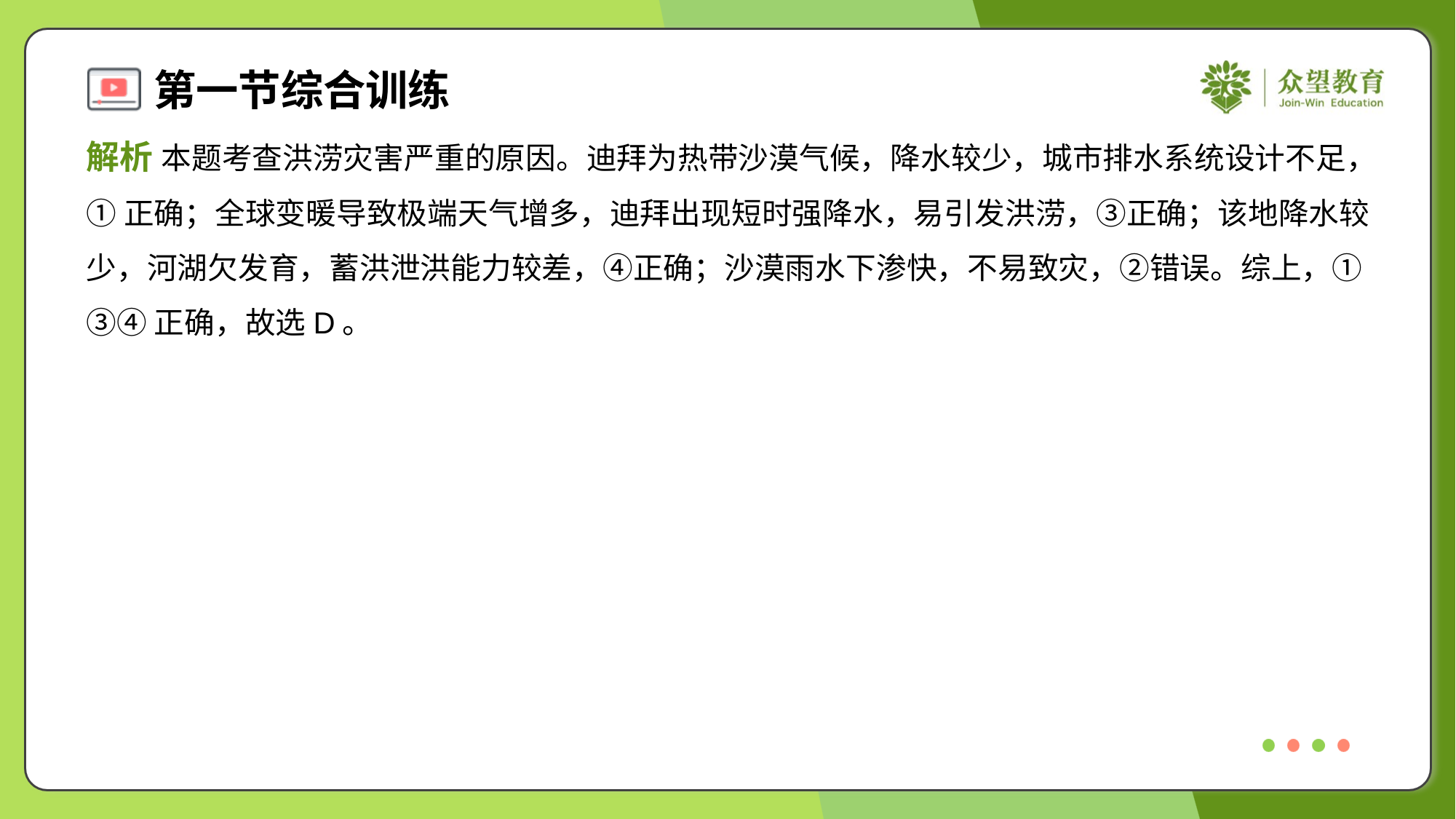

解析 本题考查洪涝灾害严重的原因。迪拜为热带沙漠气候，降水较少，城市排水系统设计不足，
①正确；全球变暖导致极端天气增多，迪拜出现短时强降水，易引发洪涝，③正确；该地降水较
少，河湖欠发育，蓄洪泄洪能力较差，④正确；沙漠雨水下渗快，不易致灾，②错误。综上，①
③④正确，故选D。